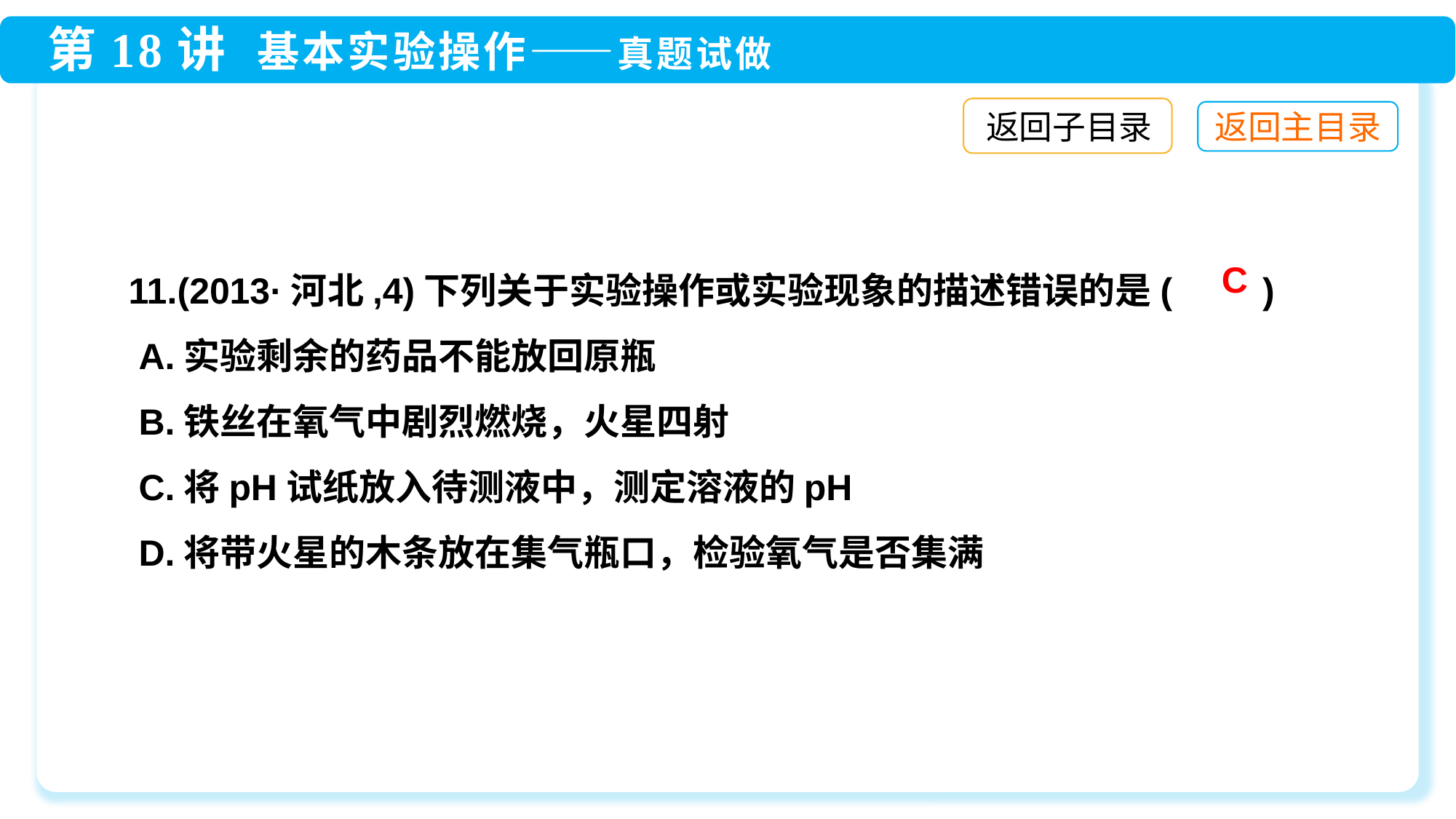

返回子目录

11.(2013·河北,4)下列关于实验操作或实验现象的描述错误的是(　　)
 A.实验剩余的药品不能放回原瓶
 B.铁丝在氧气中剧烈燃烧，火星四射
 C.将pH试纸放入待测液中，测定溶液的pH
 D.将带火星的木条放在集气瓶口，检验氧气是否集满
C